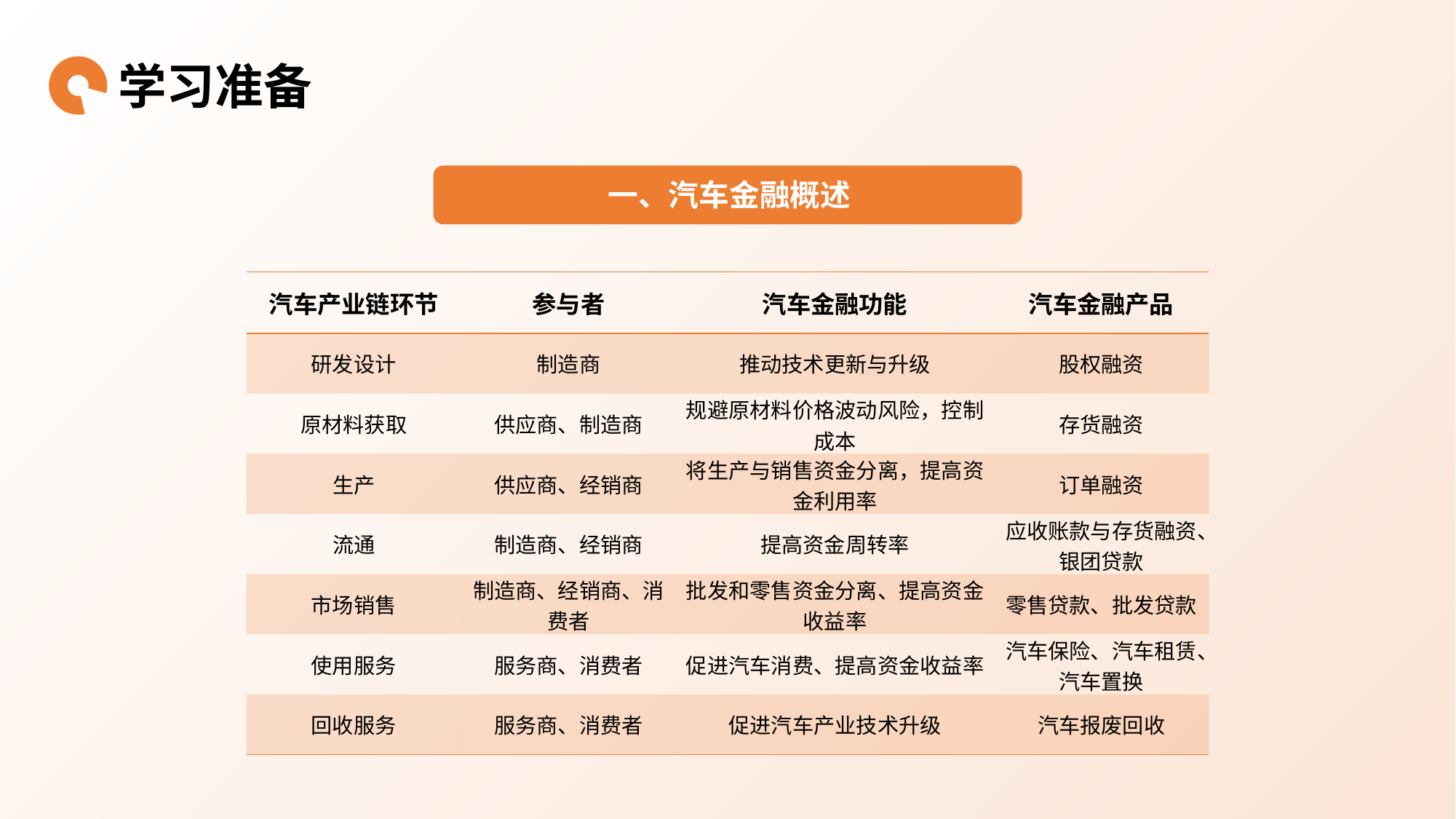

学习准备

一、汽车金融概述
| 汽车产业链环节 | 参与者 | 汽车金融功能 | 汽车金融产品 |
| --- | --- | --- | --- |
| 研发设计 | 制造商 | 推动技术更新与升级 | 股权融资 |
| 原材料获取 | 供应商、制造商 | 规避原材料价格波动风险，控制成本 | 存货融资 |
| 生产 | 供应商、经销商 | 将生产与销售资金分离，提高资金利用率 | 订单融资 |
| 流通 | 制造商、经销商 | 提高资金周转率 | 应收账款与存货融资、银团贷款 |
| 市场销售 | 制造商、经销商、消费者 | 批发和零售资金分离、提高资金收益率 | 零售贷款、批发贷款 |
| 使用服务 | 服务商、消费者 | 促进汽车消费、提高资金收益率 | 汽车保险、汽车租赁、汽车置换 |
| 回收服务 | 服务商、消费者 | 促进汽车产业技术升级 | 汽车报废回收 |